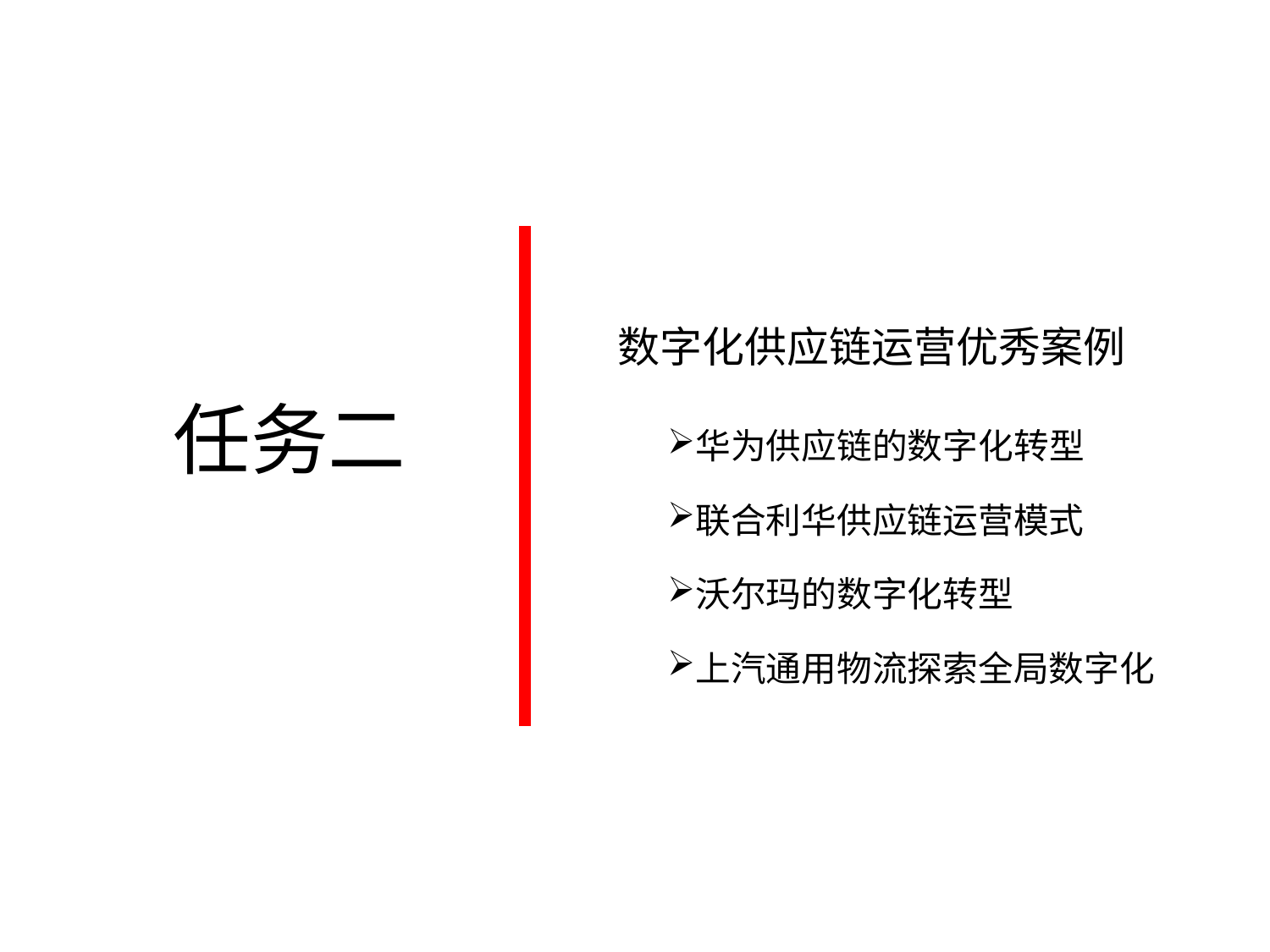

数字化供应链运营优秀案例
华为供应链的数字化转型
联合利华供应链运营模式
沃尔玛的数字化转型
上汽通用物流探索全局数字化
任务二